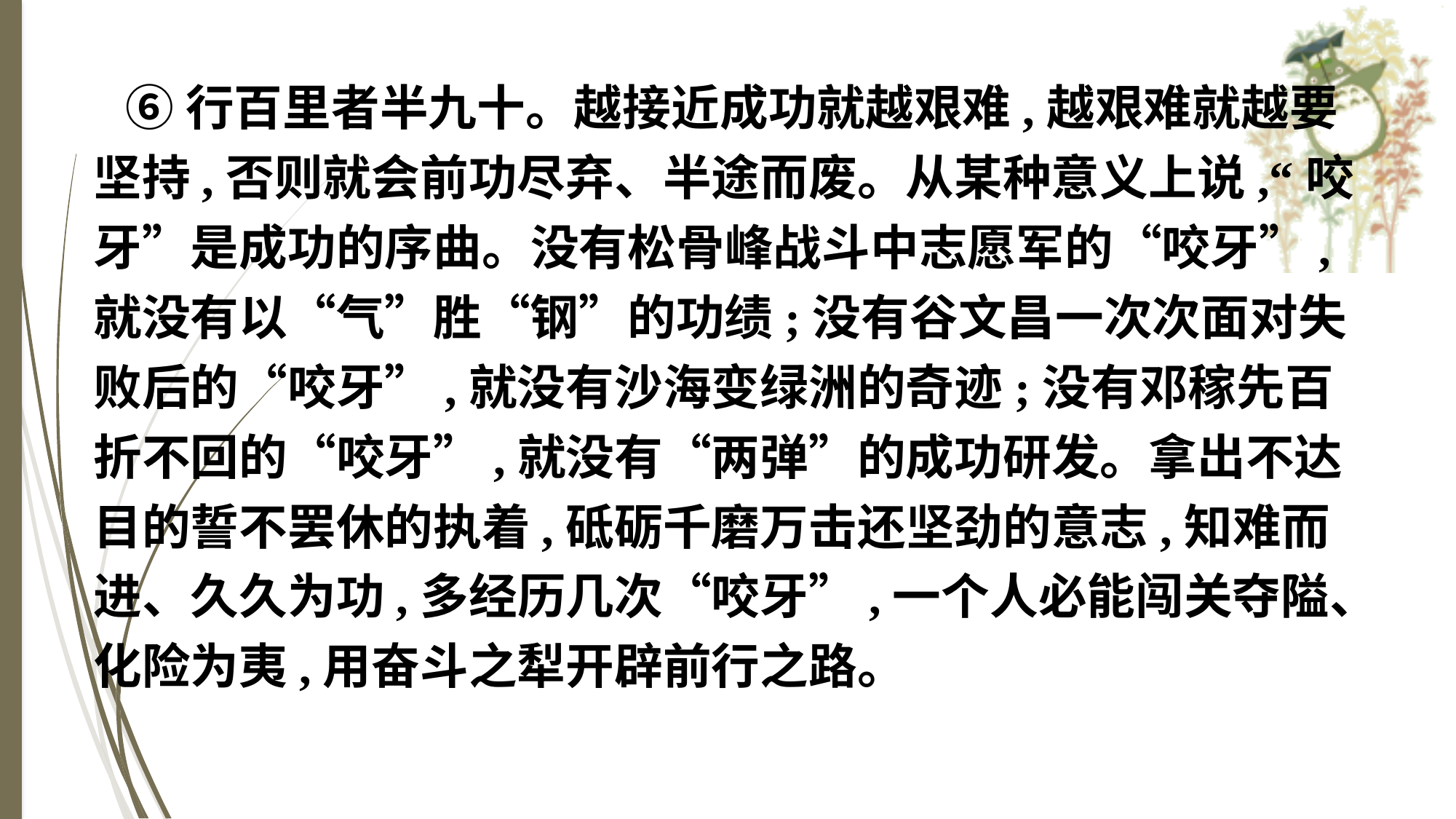

⑥行百里者半九十。越接近成功就越艰难,越艰难就越要坚持,否则就会前功尽弃、半途而废。从某种意义上说,“咬牙”是成功的序曲。没有松骨峰战斗中志愿军的“咬牙”,就没有以“气”胜“钢”的功绩;没有谷文昌一次次面对失败后的“咬牙”,就没有沙海变绿洲的奇迹;没有邓稼先百折不回的“咬牙”,就没有“两弹”的成功研发。拿出不达目的誓不罢休的执着,砥砺千磨万击还坚劲的意志,知难而进、久久为功,多经历几次“咬牙”,一个人必能闯关夺隘、化险为夷,用奋斗之犁开辟前行之路。